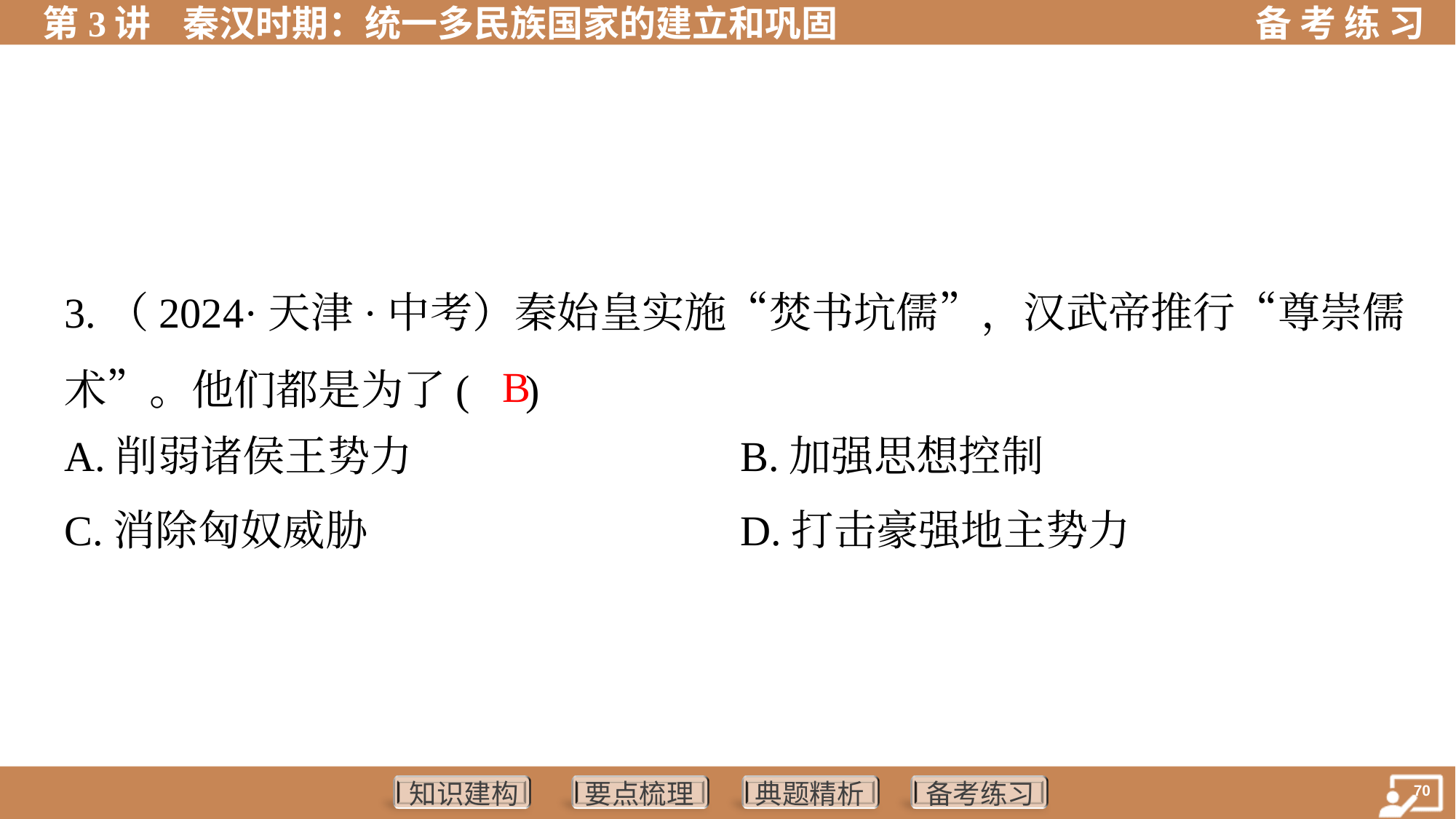

3.（2024·天津·中考）秦始皇实施“焚书坑儒”，汉武帝推行“尊崇儒
术”。他们都是为了(     )
B
A.削弱诸侯王势力	B.加强思想控制
C.消除匈奴威胁	D.打击豪强地主势力